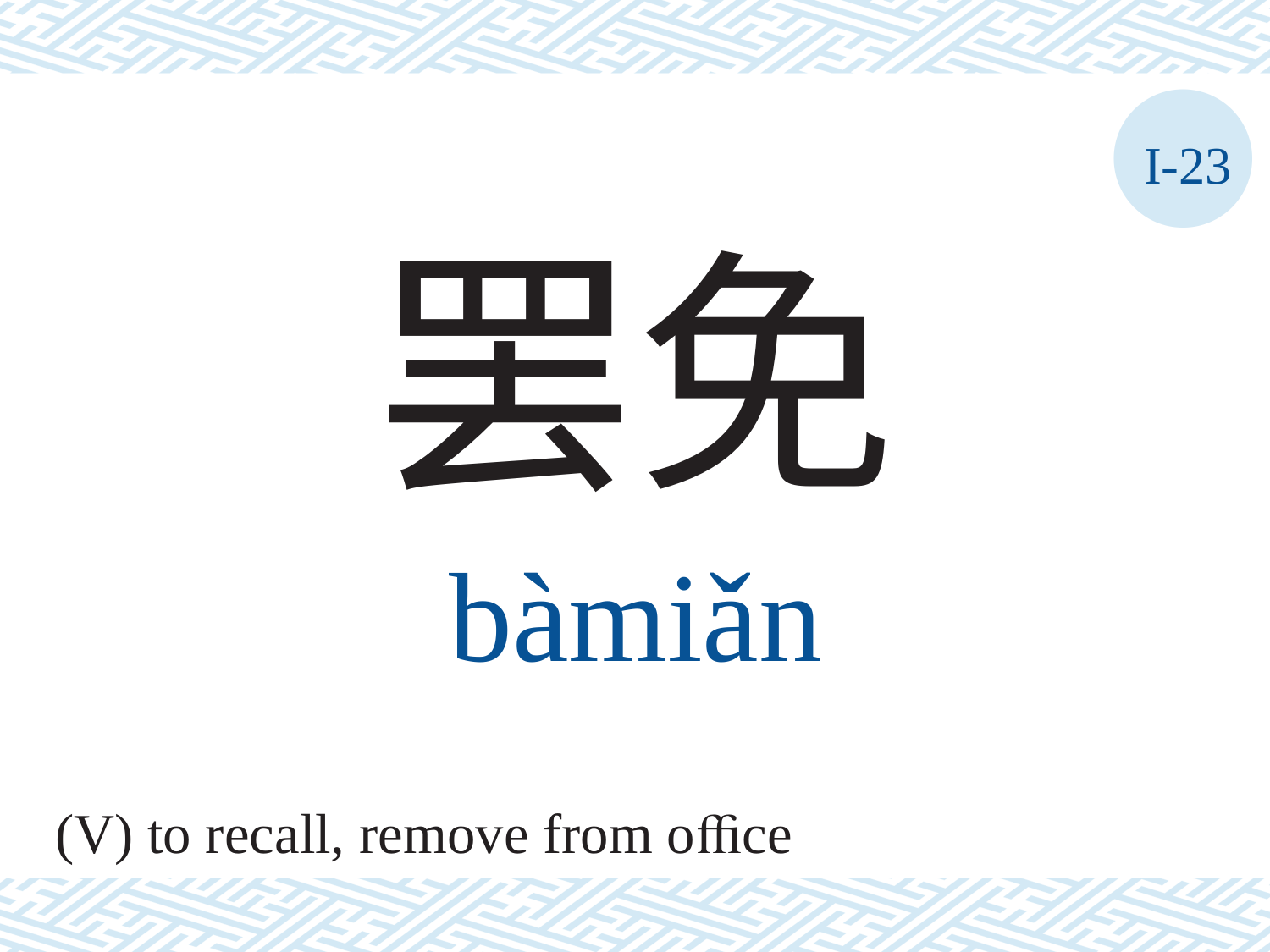

I-23
罢免
bàmiǎn
(V) to recall, remove from oﬃce